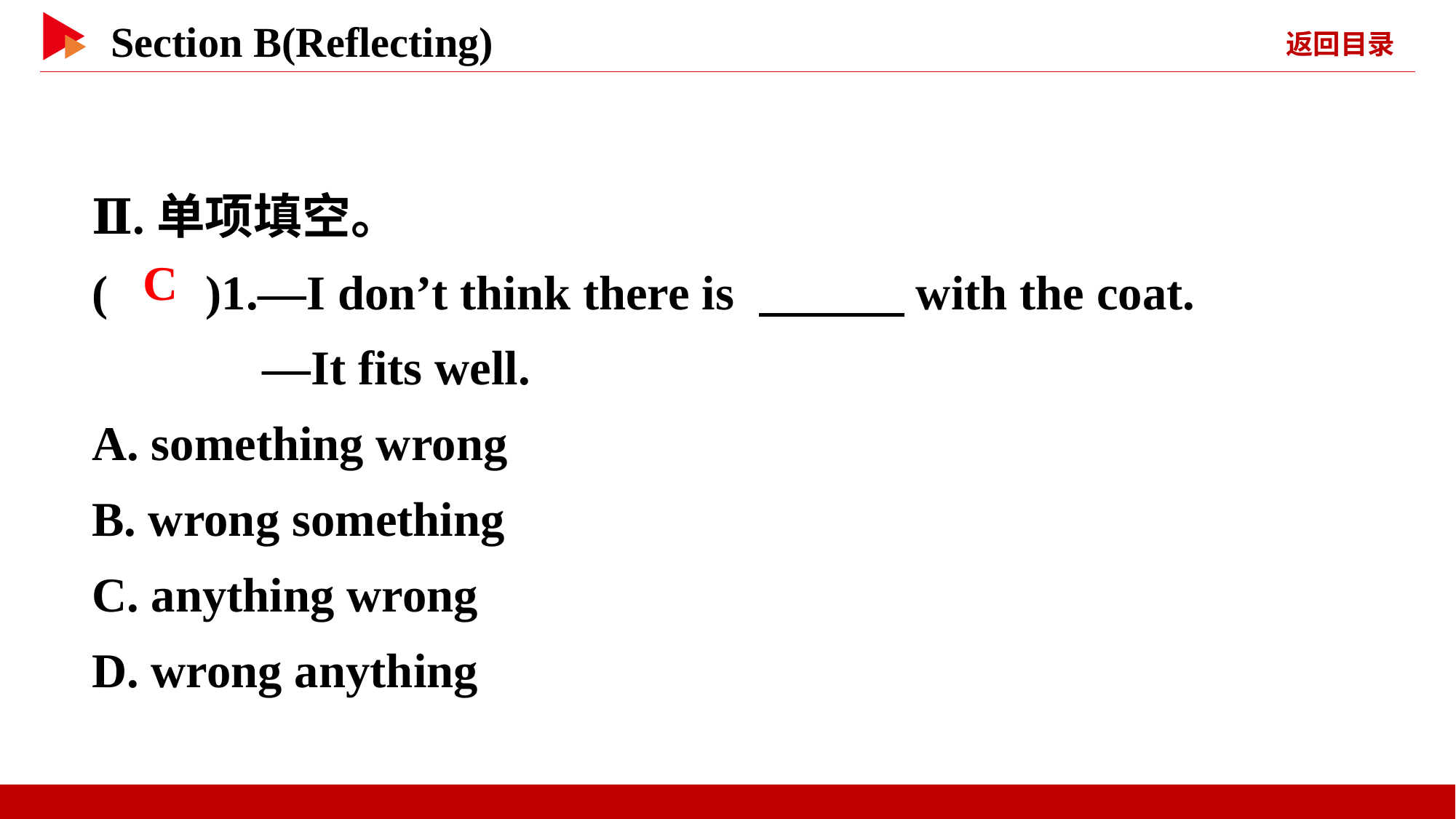

Ⅱ.单项填空。
(        )1.—I don’t think there is 　　　with the coat.
              —It fits well.
A. something wrong
B. wrong something
C. anything wrong
D. wrong anything
   C